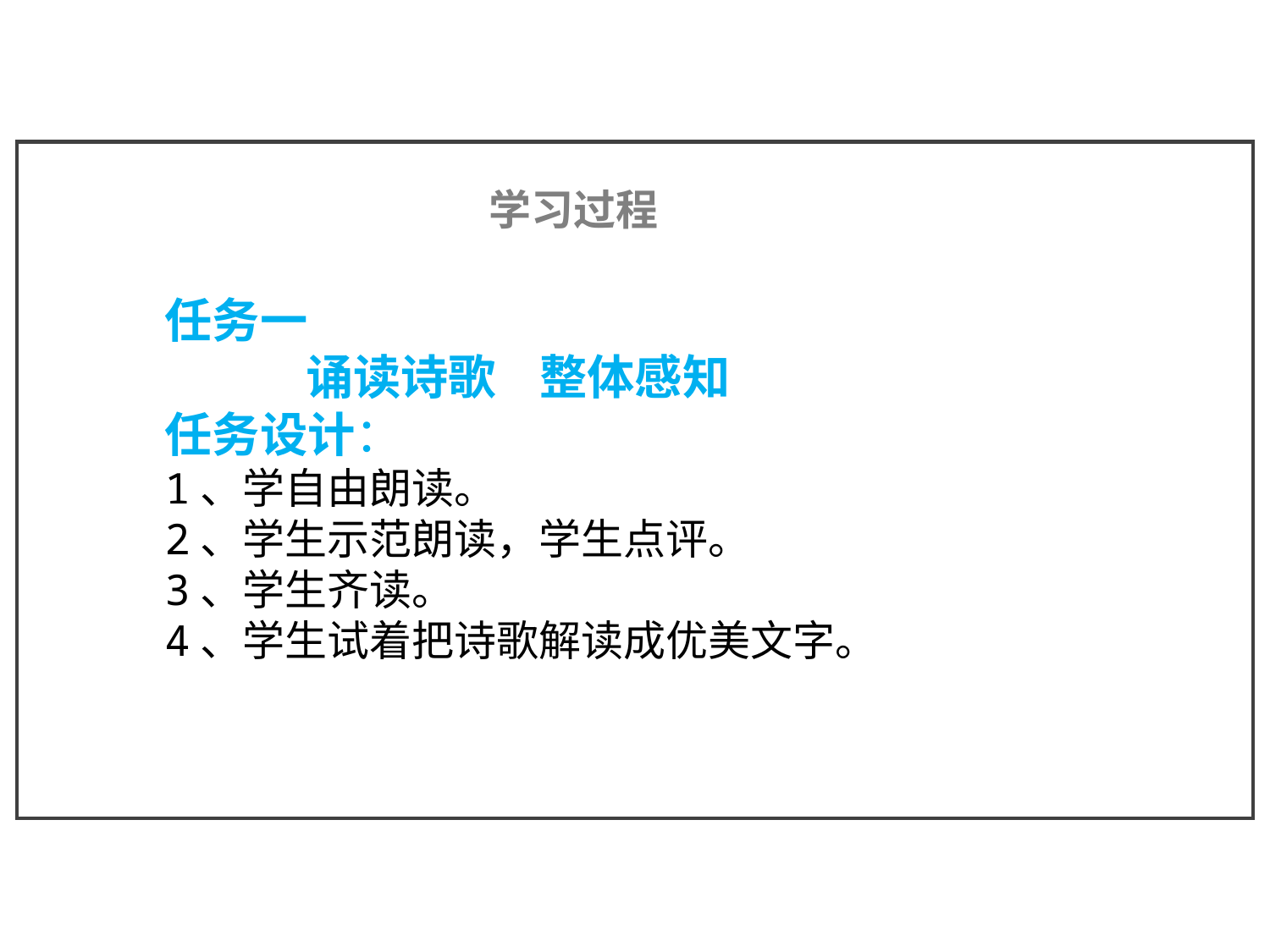

学习过程

任务一
            诵读诗歌    整体感知
任务设计：
1、学自由朗读。
2、学生示范朗读，学生点评。
3、学生齐读。
4、学生试着把诗歌解读成优美文字。